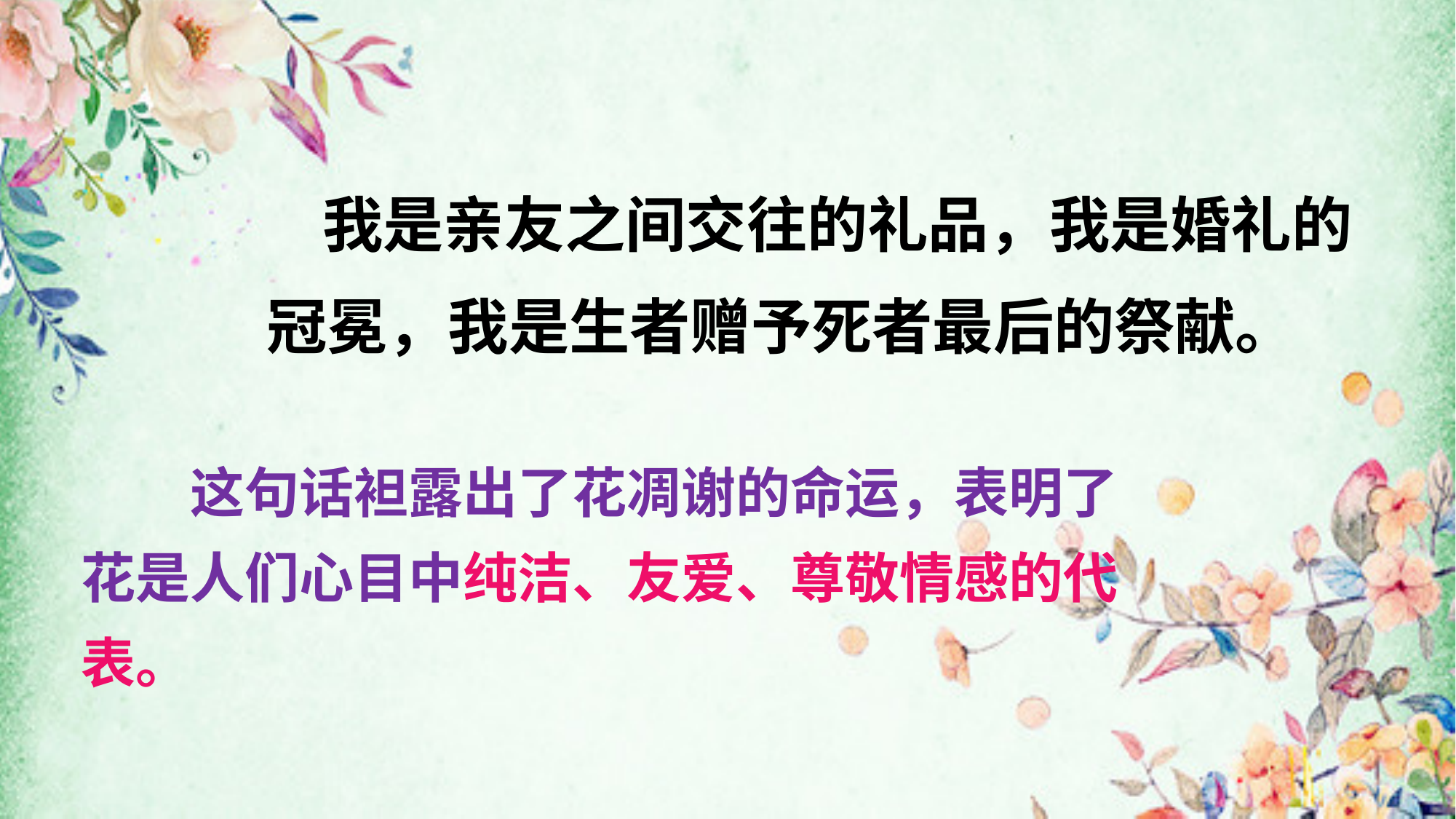

我是亲友之间交往的礼品，我是婚礼的冠冕，我是生者赠予死者最后的祭献。
	这句话袒露出了花凋谢的命运，表明了花是人们心目中纯洁、友爱、尊敬情感的代表。